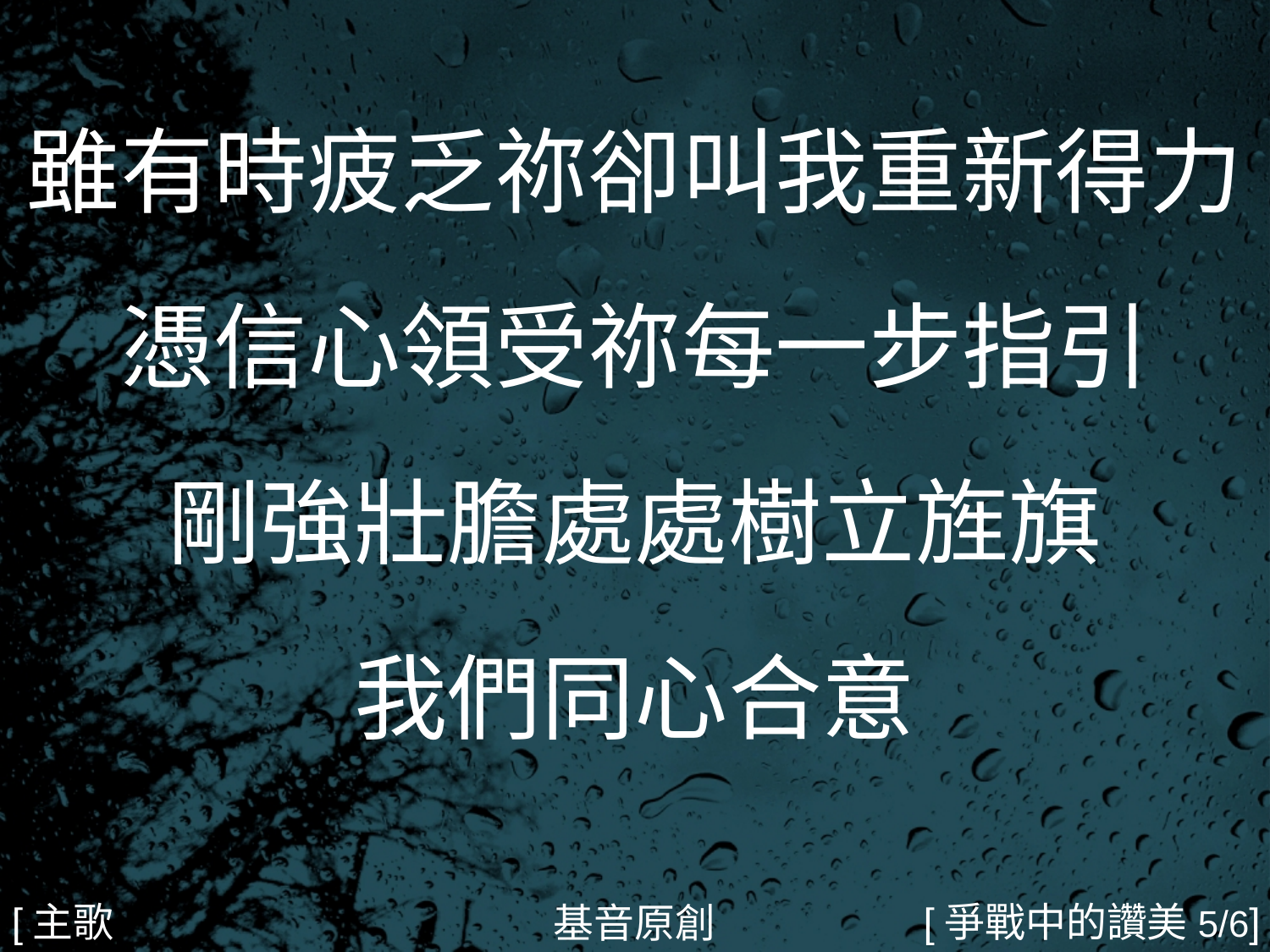

雖有時疲乏祢卻叫我重新得力

憑信心領受祢每一步指引

剛強壯膽處處樹立旌旗

我們同心合意
#

[主歌2b]
[爭戰中的讚美5/6]
基音原創